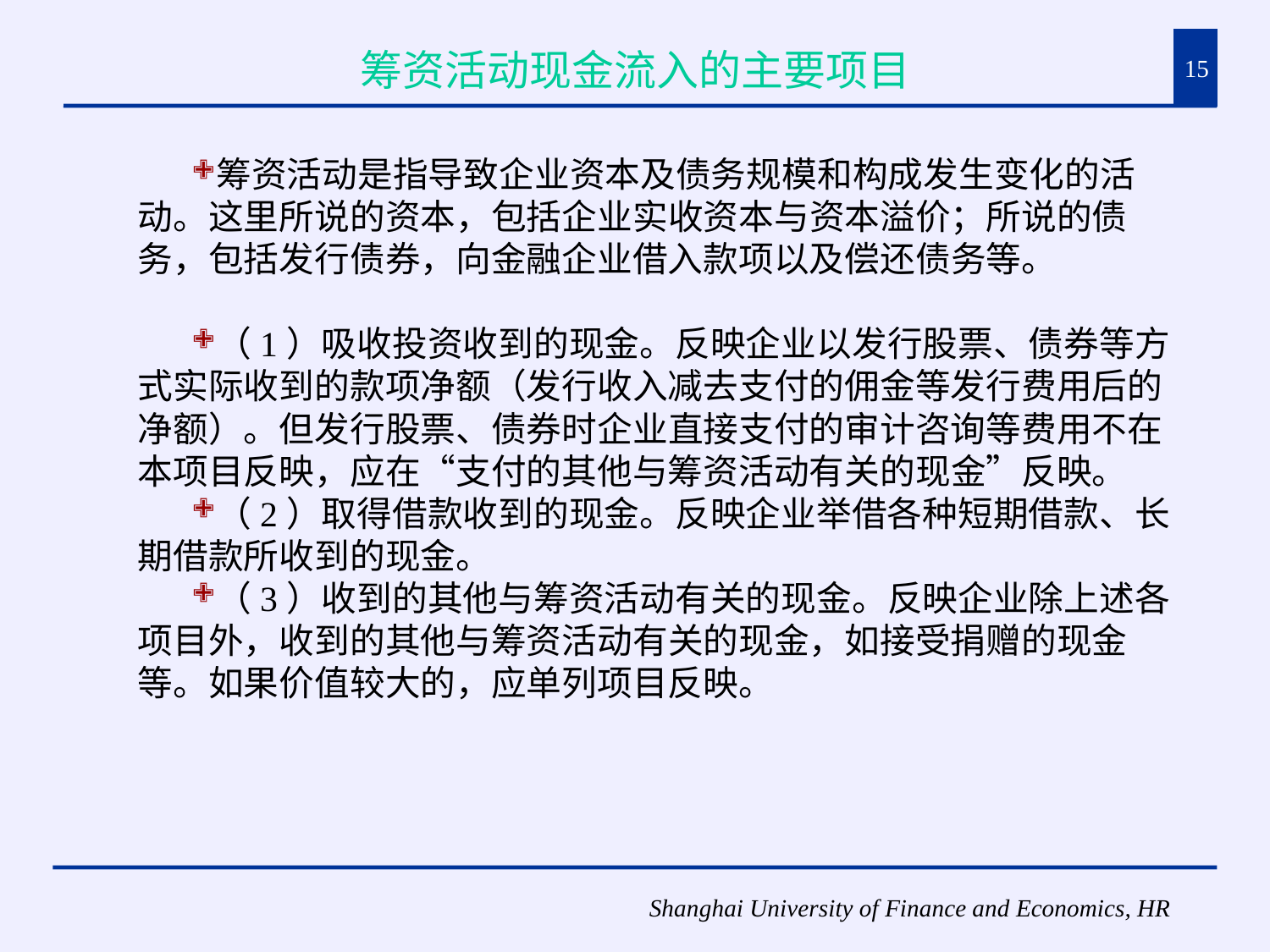

# 筹资活动现金流入的主要项目
15
筹资活动是指导致企业资本及债务规模和构成发生变化的活动。这里所说的资本，包括企业实收资本与资本溢价；所说的债务，包括发行债券，向金融企业借入款项以及偿还债务等。

（1）吸收投资收到的现金。反映企业以发行股票、债券等方式实际收到的款项净额（发行收入减去支付的佣金等发行费用后的净额）。但发行股票、债券时企业直接支付的审计咨询等费用不在本项目反映，应在“支付的其他与筹资活动有关的现金”反映。
（2）取得借款收到的现金。反映企业举借各种短期借款、长期借款所收到的现金。
（3）收到的其他与筹资活动有关的现金。反映企业除上述各项目外，收到的其他与筹资活动有关的现金，如接受捐赠的现金等。如果价值较大的，应单列项目反映。